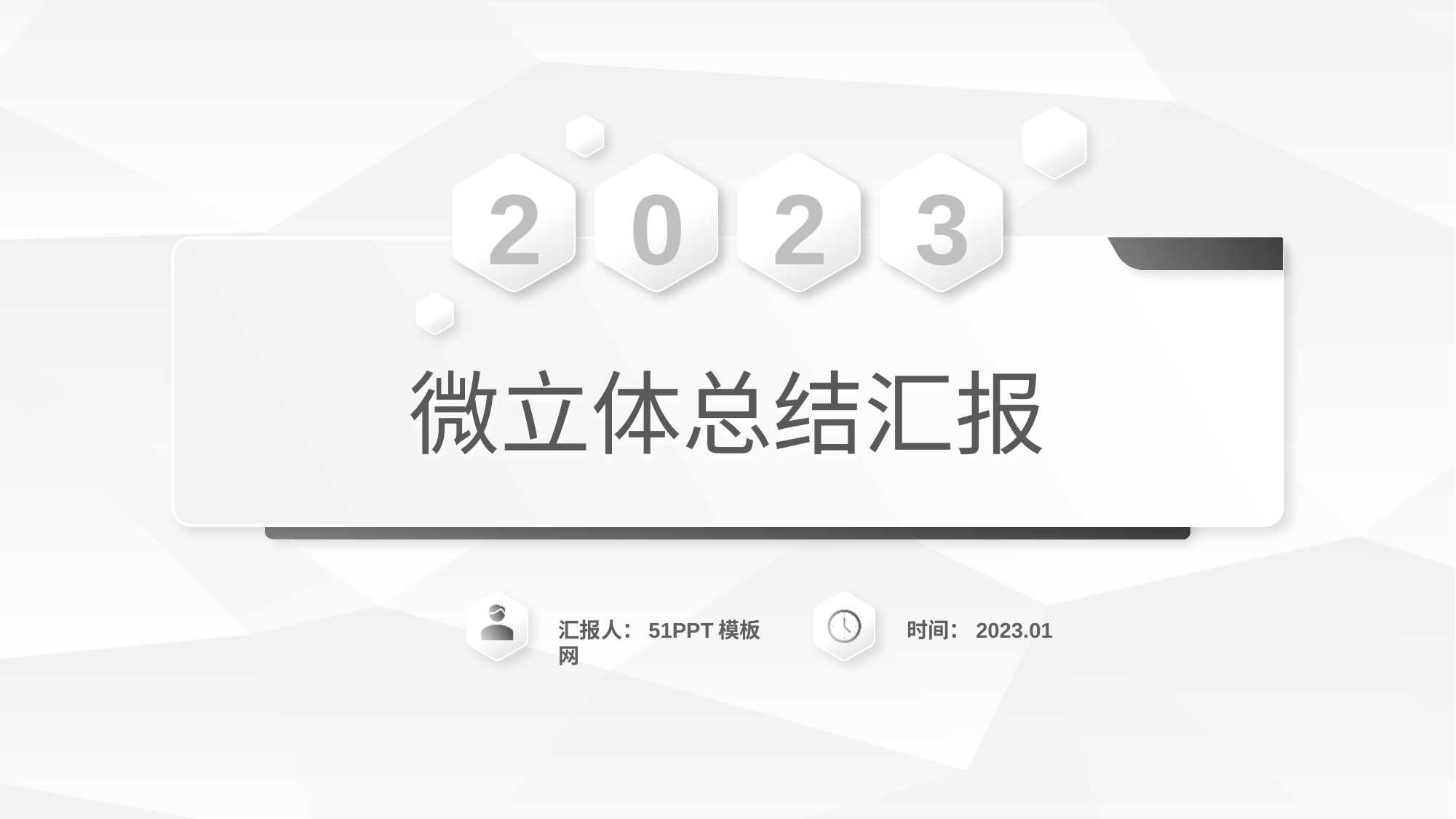

2

0

2

3

微立体总结汇报

汇报人：51PPT模板网
时间：2023.01